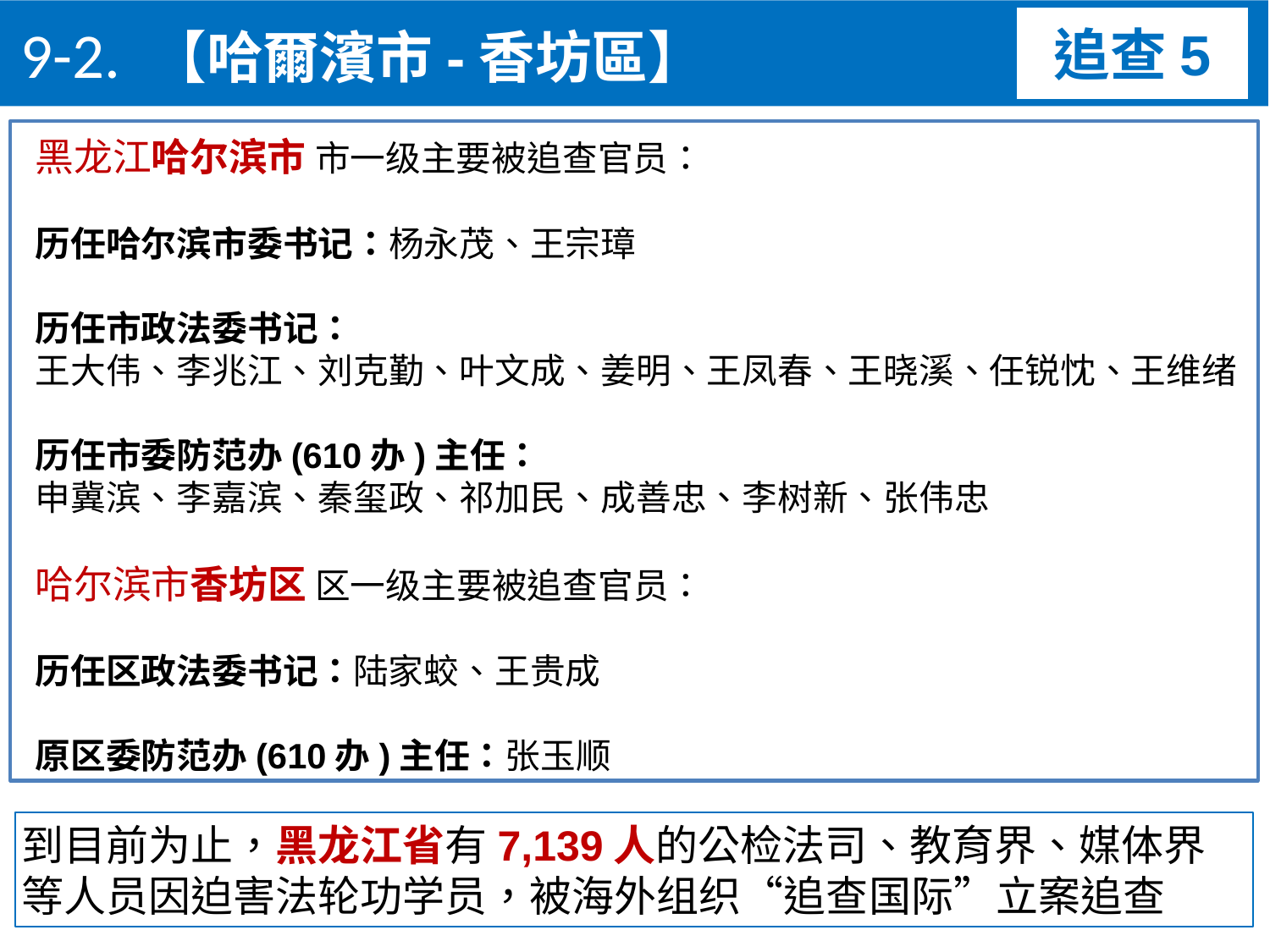

9-2. 【哈爾濱市-香坊區】

追查5

黑龙江哈尔滨市 市一级主要被追查官员：

历任哈尔滨市委书记：杨永茂、王宗璋
历任市政法委书记：
王大伟、李兆江、刘克勤、叶文成、姜明、王凤春、王晓溪、任锐忱、王维绪
历任市委防范办(610办)主任：
申冀滨、李嘉滨、秦玺政、祁加民、成善忠、李树新、张伟忠
哈尔滨市香坊区 区一级主要被追查官员：
历任区政法委书记：陆家蛟、王贵成
原区委防范办(610办)主任：张玉顺
到目前为止，黑龙江省有7,139人的公检法司、教育界、媒体界等人员因迫害法轮功学员，被海外组织“追查国际”立案追查